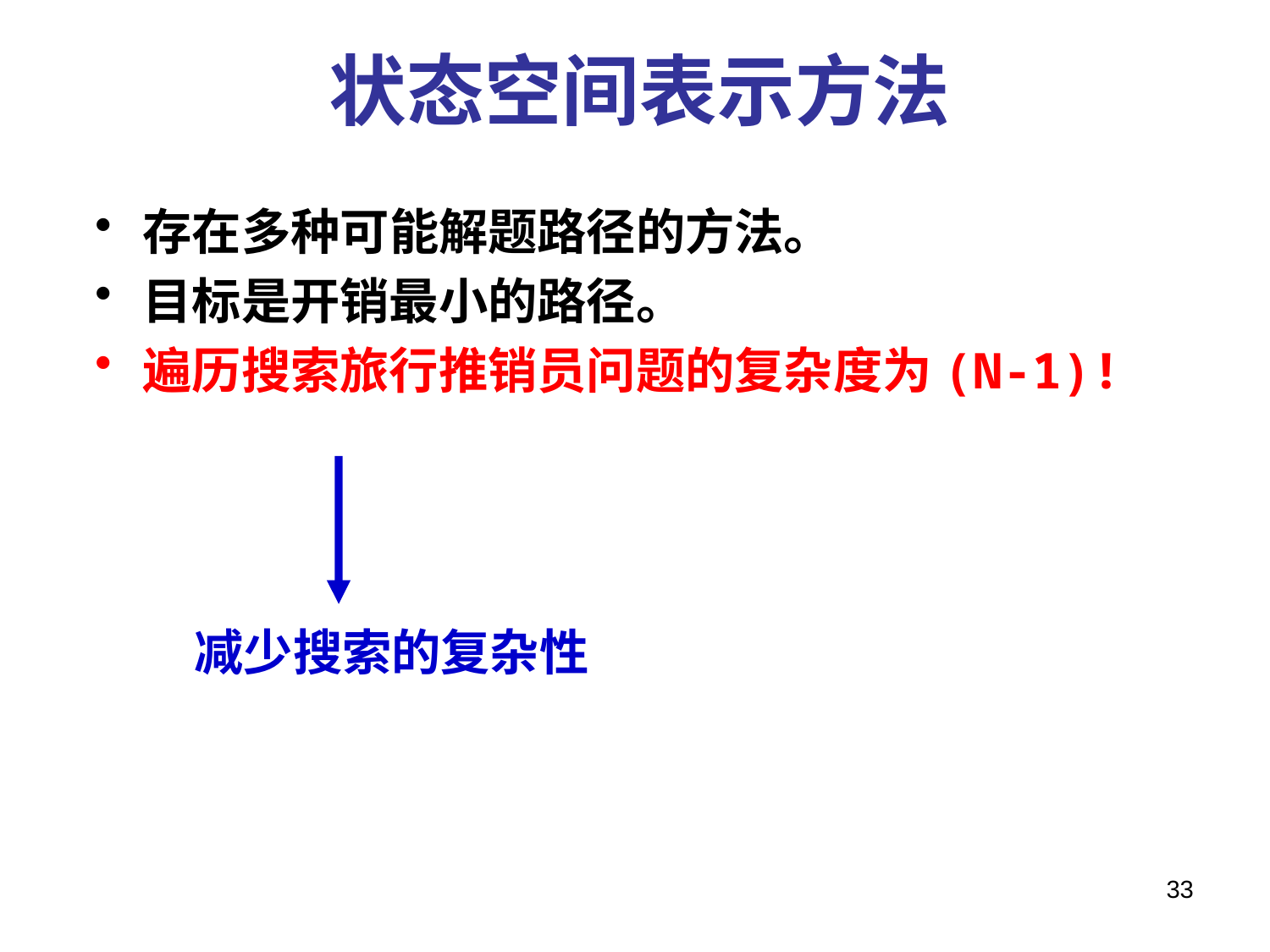

状态空间表示方法
存在多种可能解题路径的方法。
目标是开销最小的路径。
遍历搜索旅行推销员问题的复杂度为(N-1)!

减少搜索的复杂性
33